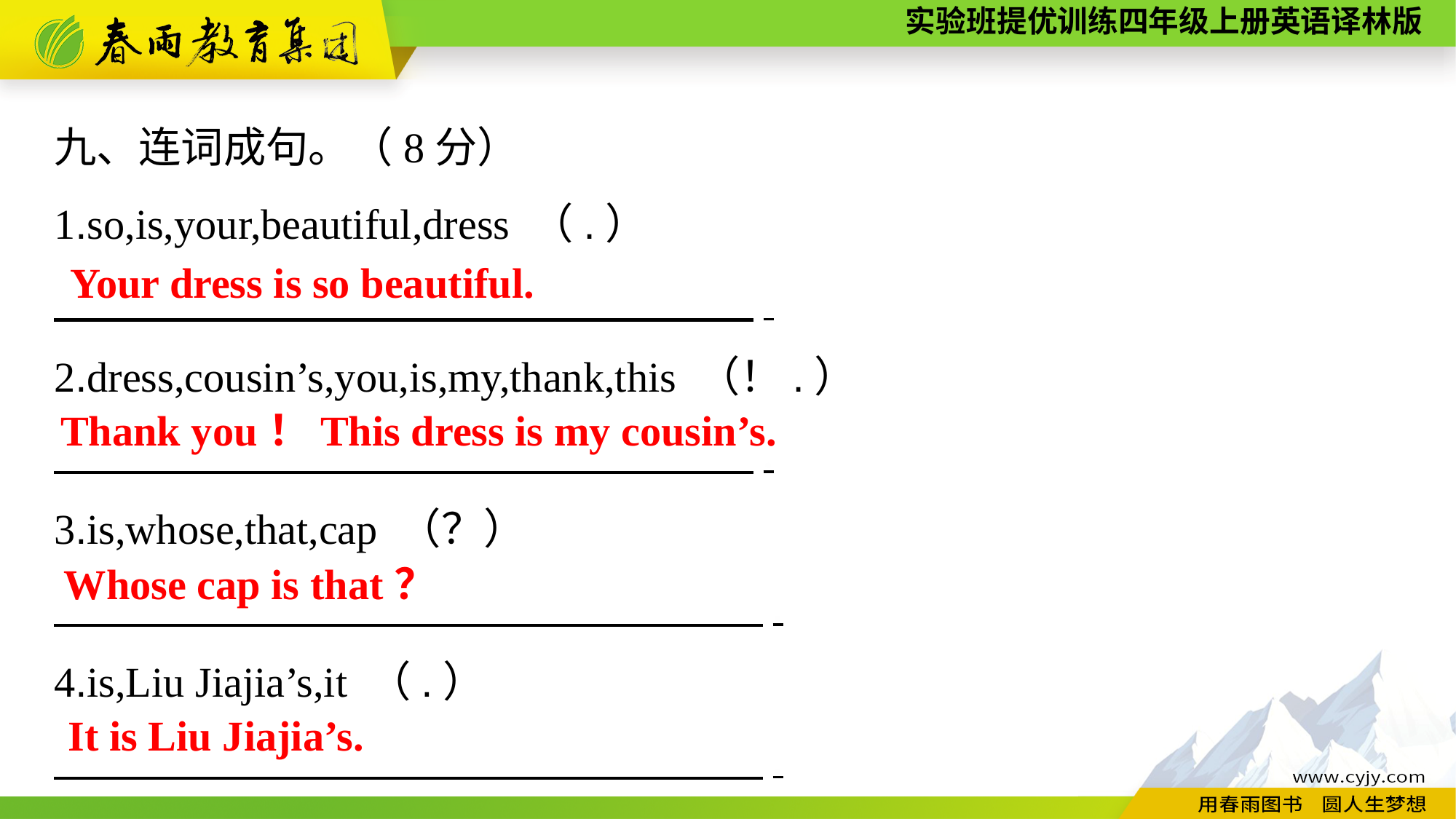

九、连词成句。（8分）
1.so,is,your,beautiful,dress （.）
　　　　　                                               　.
2.dress,cousin’s,you,is,my,thank,this （！.）
　　　　                                               　　.
3.is,whose,that,cap （？）
　　　　                                                　　.
4.is,Liu Jiajia’s,it （.）
　　　　                                                　　.
Your dress is so beautiful.
Thank you！This dress is my cousin’s.
Whose cap is that？
It is Liu Jiajia’s.